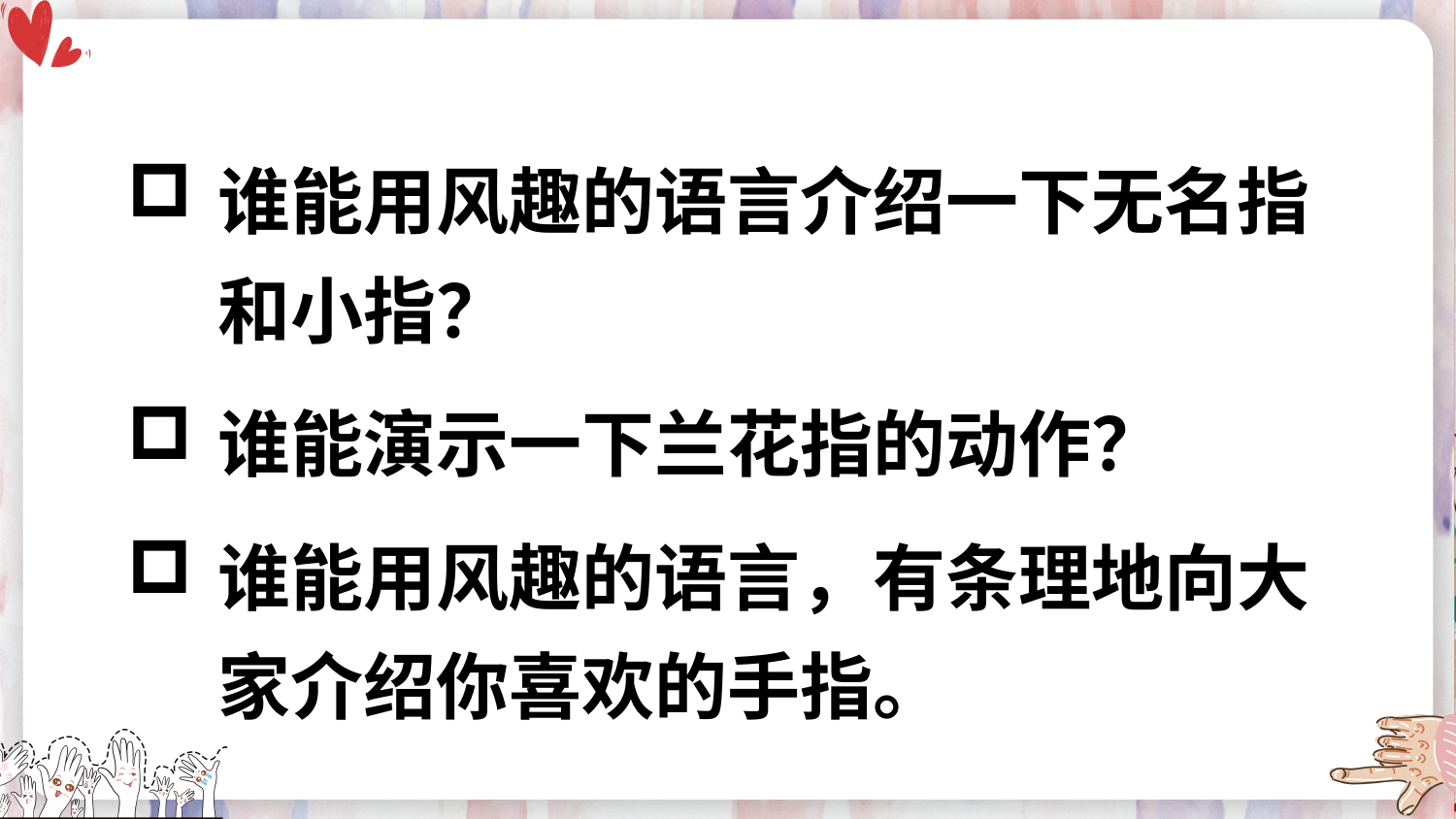

谁能用风趣的语言介绍一下无名指和小指？
谁能演示一下兰花指的动作？
谁能用风趣的语言，有条理地向大家介绍你喜欢的手指。